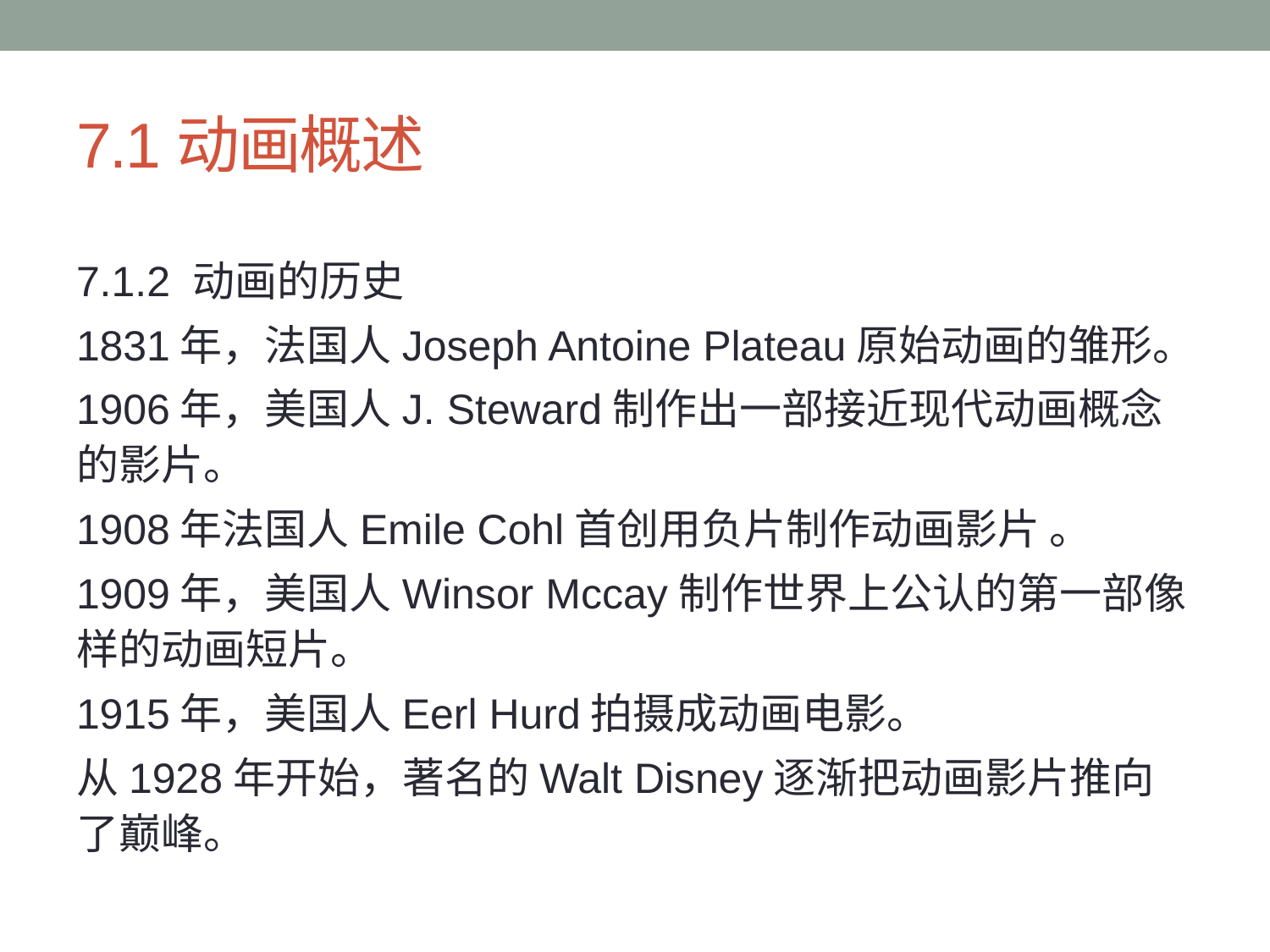

# 7.1动画概述
7.1.2 动画的历史
1831年，法国人Joseph Antoine Plateau原始动画的雏形。
1906年，美国人J. Steward制作出一部接近现代动画概念的影片。
1908年法国人Emile Cohl首创用负片制作动画影片 。
1909年，美国人Winsor Mccay制作世界上公认的第一部像样的动画短片。
1915年，美国人Eerl Hurd拍摄成动画电影。
从1928年开始，著名的Walt Disney逐渐把动画影片推向了巅峰。